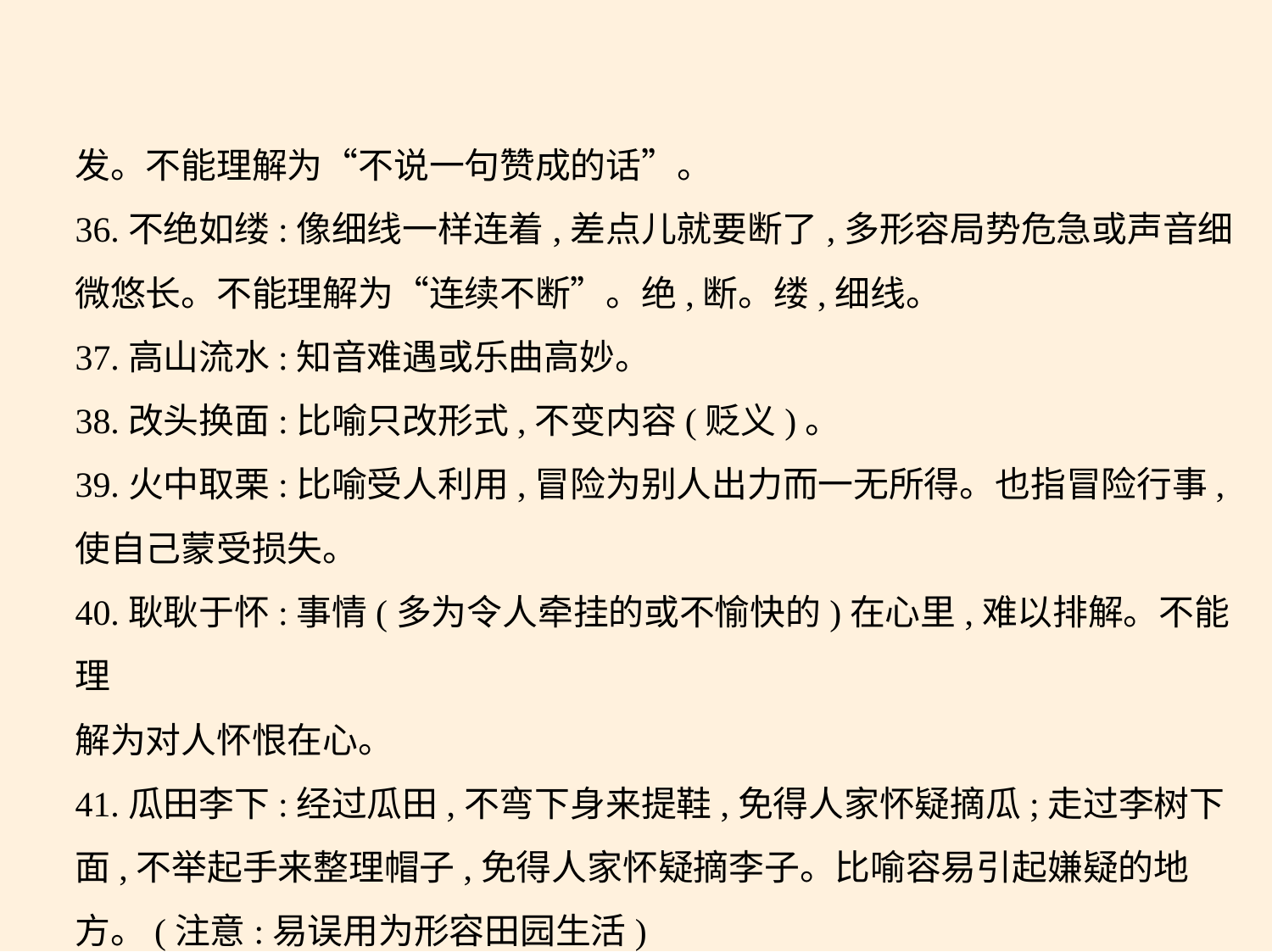

发。不能理解为“不说一句赞成的话”。
36.不绝如缕:像细线一样连着,差点儿就要断了,多形容局势危急或声音细
微悠长。不能理解为“连续不断”。绝,断。缕,细线。
37.高山流水:知音难遇或乐曲高妙。
38.改头换面:比喻只改形式,不变内容(贬义)。
39.火中取栗:比喻受人利用,冒险为别人出力而一无所得。也指冒险行事,
使自己蒙受损失。
40.耿耿于怀:事情(多为令人牵挂的或不愉快的)在心里,难以排解。不能理
解为对人怀恨在心。
41.瓜田李下:经过瓜田,不弯下身来提鞋,免得人家怀疑摘瓜;走过李树下
面,不举起手来整理帽子,免得人家怀疑摘李子。比喻容易引起嫌疑的地
方。(注意:易误用为形容田园生活)